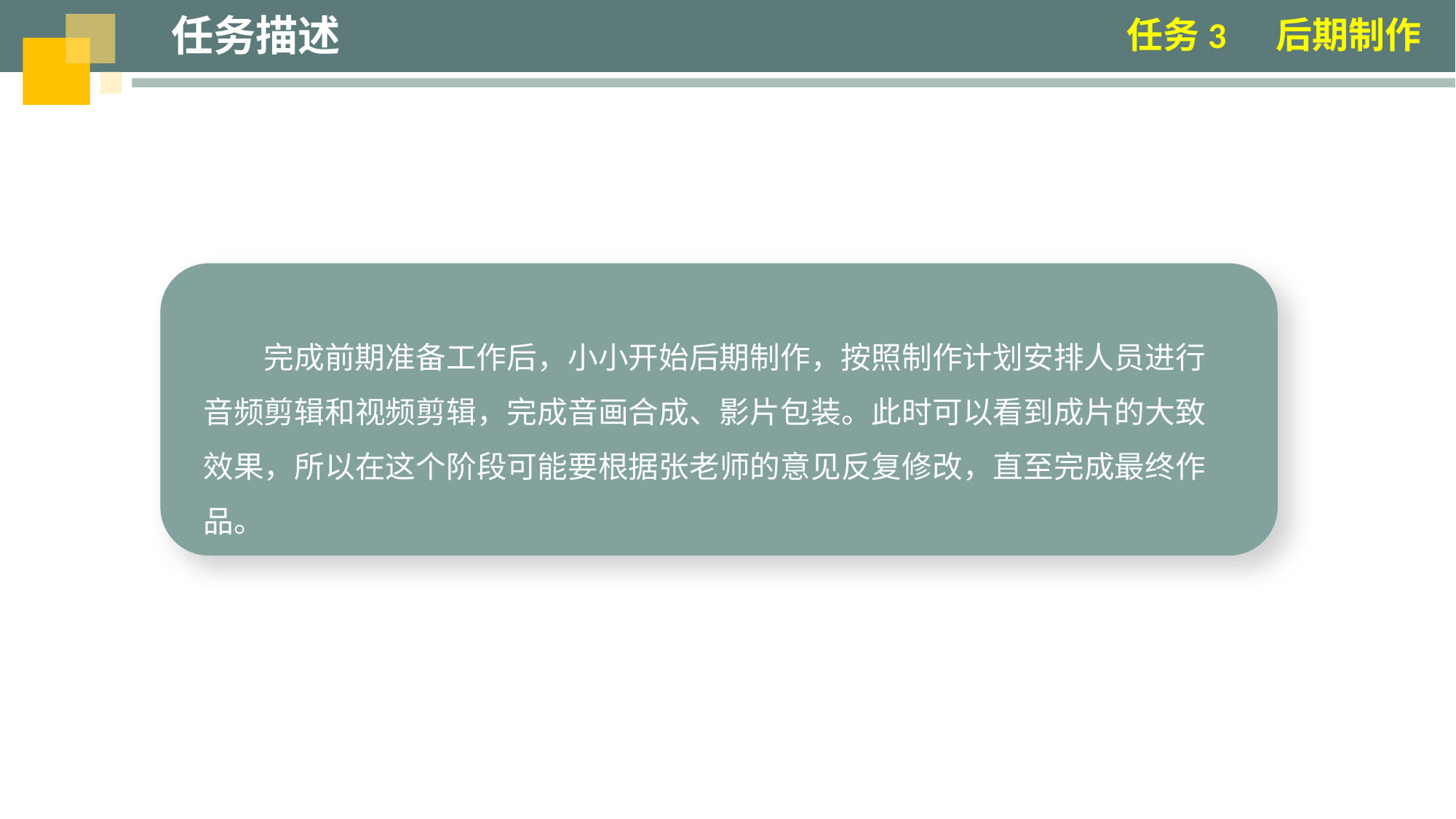

任务描述
任务3     后期制作

完成前期准备工作后，小小开始后期制作，按照制作计划安排人员进行音频剪辑和视频剪辑，完成音画合成、影片包装。此时可以看到成片的大致效果，所以在这个阶段可能要根据张老师的意见反复修改，直至完成最终作品。